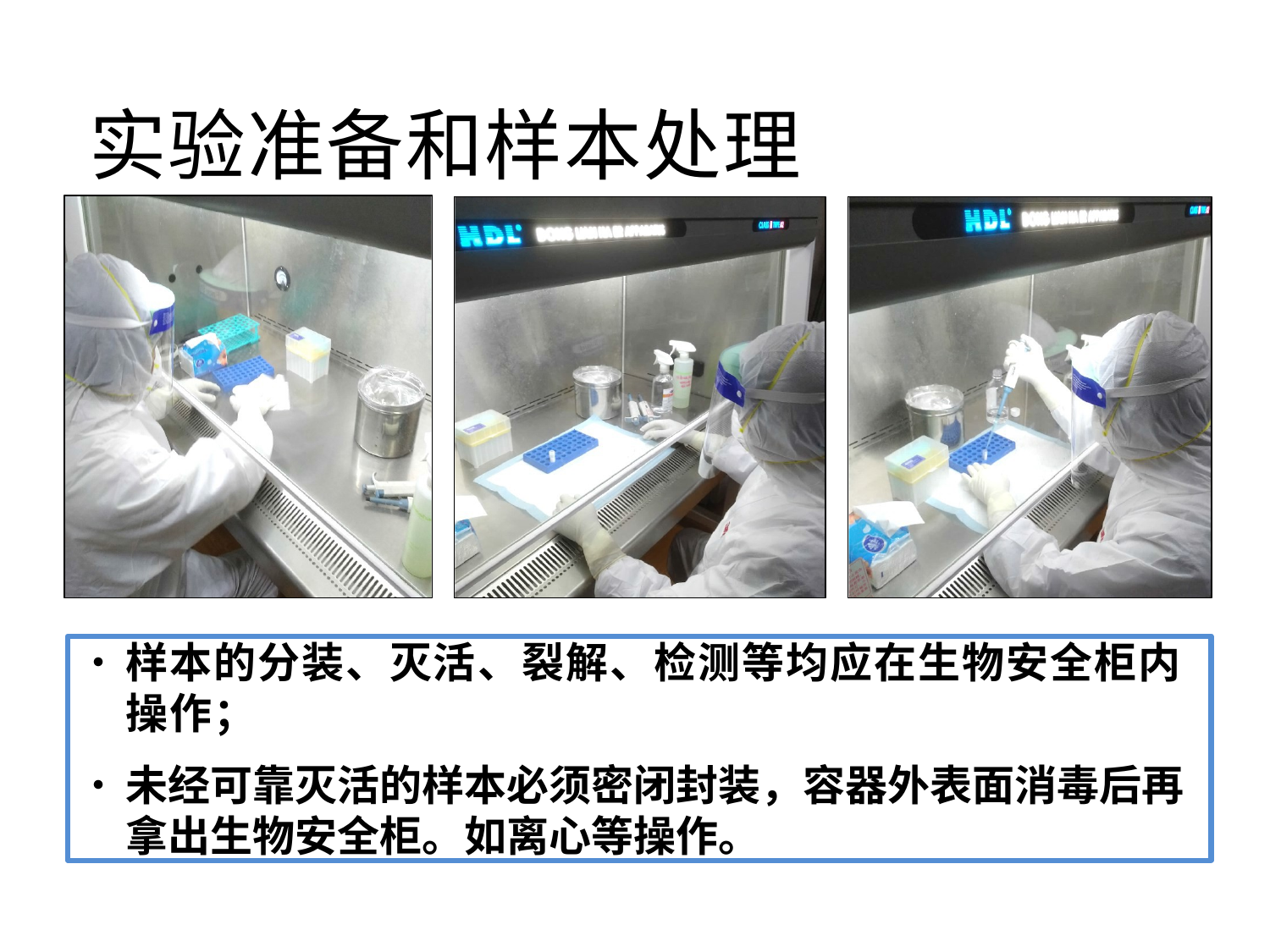

# 实验准备和样本处理

•	样本的分装、灭活、裂解、检测等均应在生物安全柜内 操作；
•	未经可靠灭活的样本必须密闭封装，容器外表面消毒后再 拿出生物安全柜。如离心等操作。